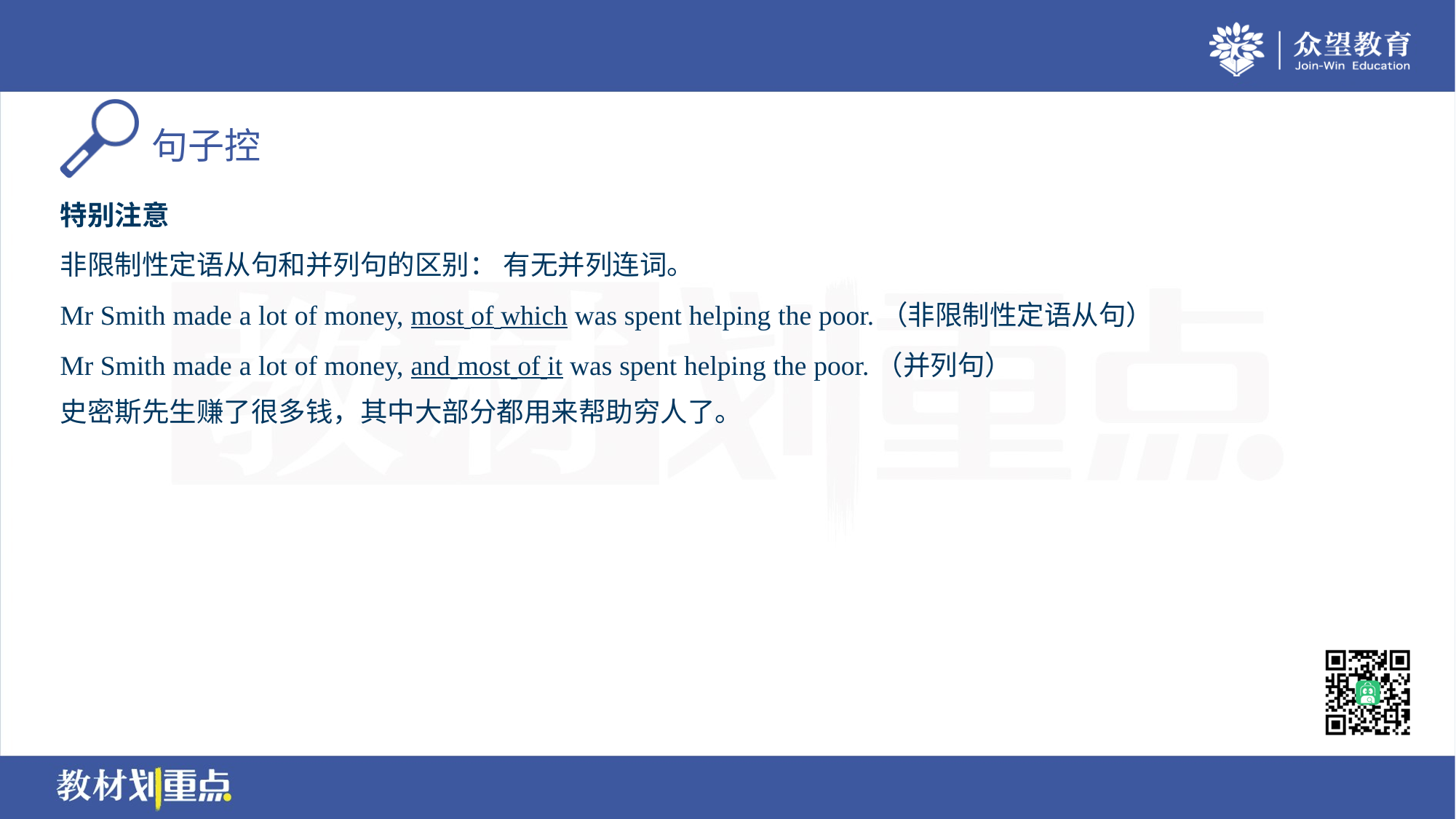

特别注意
非限制性定语从句和并列句的区别： 有无并列连词。
Mr Smith made a lot of money, most of which was spent helping the poor.（非限制性定语从句）
Mr Smith made a lot of money, and most of it was spent helping the poor.（并列句）
史密斯先生赚了很多钱，其中大部分都用来帮助穷人了。